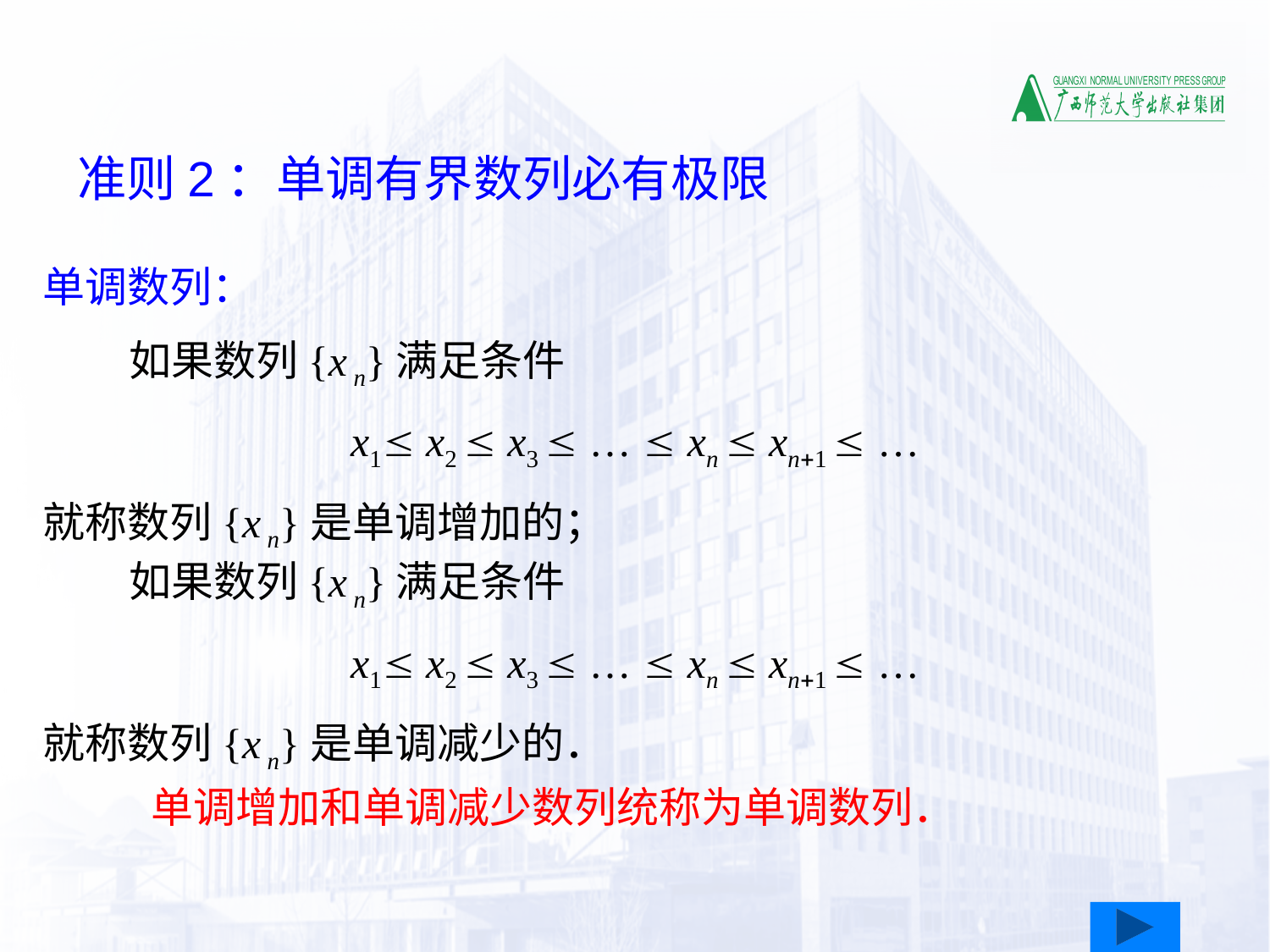

准则2：单调有界数列必有极限
单调数列：
        如果数列{x n}满足条件
x1≤ x2 ≤ x3 ≤ … ≤ xn ≤ xn+1 ≤ …
就称数列{x n}是单调增加的；
        如果数列{x n}满足条件
x1≤ x2 ≤ x3 ≤ … ≤ xn ≤ xn+1 ≤ …
就称数列{x n}是单调减少的．
        单调增加和单调减少数列统称为单调数列．